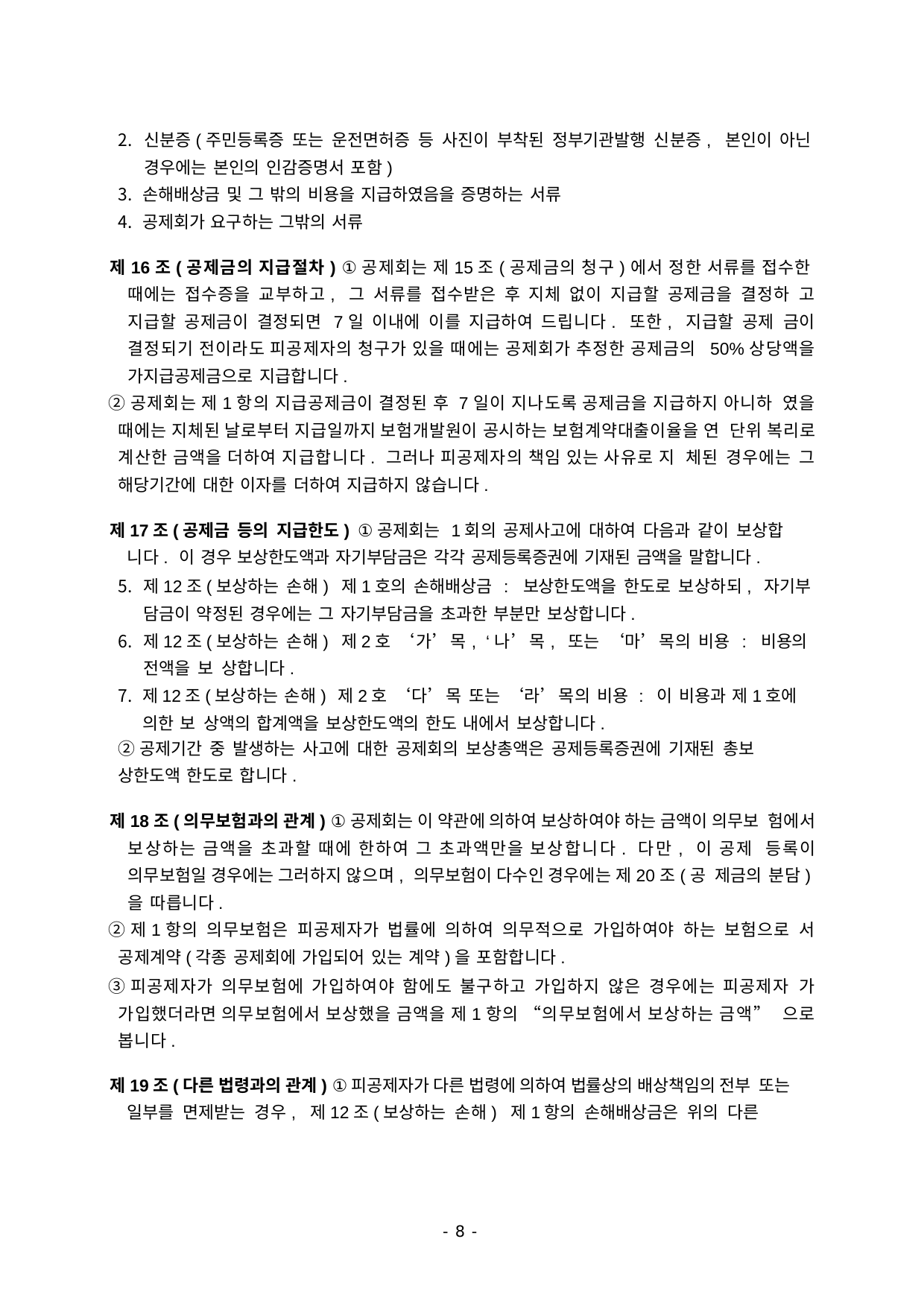

신분증(주민등록증 또는 운전면허증 등 사진이 부착된 정부기관발행 신분증, 본인이  아닌 경우에는 본인의 인감증명서 포함)
손해배상금 및 그 밖의 비용을 지급하였음을 증명하는 서류
공제회가 요구하는 그밖의 서류

제16조(공제금의 지급절차) ①공제회는 제15조(공제금의 청구)에서 정한 서류를 접수한  때에는 접수증을 교부하고, 그 서류를 접수받은 후 지체 없이 지급할 공제금을 결정하  고 지급할 공제금이 결정되면 7일 이내에 이를 지급하여 드립니다. 또한, 지급할 공제  금이 결정되기 전이라도 피공제자의 청구가 있을 때에는 공제회가 추정한 공제금의  50%상당액을 가지급공제금으로 지급합니다.
②공제회는 제1항의 지급공제금이 결정된 후 7일이 지나도록 공제금을 지급하지 아니하  였을 때에는 지체된 날로부터 지급일까지 보험개발원이 공시하는 보험계약대출이율을 연  단위 복리로 계산한 금액을 더하여 지급합니다. 그러나 피공제자의 책임 있는 사유로 지  체된 경우에는 그 해당기간에 대한 이자를 더하여 지급하지 않습니다.

제17조(공제금 등의 지급한도) ①공제회는 1회의 공제사고에 대하여 다음과 같이 보상합  니다. 이 경우 보상한도액과 자기부담금은 각각 공제등록증권에 기재된 금액을 말합니다.
제12조(보상하는 손해) 제1호의 손해배상금 : 보상한도액을 한도로 보상하되, 자기부  담금이 약정된 경우에는 그 자기부담금을 초과한 부분만 보상합니다.
제12조(보상하는 손해) 제2호 ‘가’목, ‘나’목, 또는 ‘마’목의 비용 : 비용의 전액을 보  상합니다.
제12조(보상하는 손해) 제2호 ‘다’목 또는 ‘라’목의 비용 : 이 비용과 제1호에 의한 보  상액의 합계액을 보상한도액의 한도 내에서 보상합니다.
②공제기간 중 발생하는 사고에 대한 공제회의 보상총액은 공제등록증권에 기재된 총보
상한도액 한도로 합니다.

제18조(의무보험과의 관계) ①공제회는 이 약관에 의하여 보상하여야 하는 금액이 의무보  험에서 보상하는 금액을 초과할 때에 한하여 그 초과액만을 보상합니다. 다만, 이 공제  등록이 의무보험일 경우에는 그러하지 않으며, 의무보험이 다수인 경우에는 제20조(공  제금의 분담)을 따릅니다.
②제1항의 의무보험은 피공제자가 법률에 의하여 의무적으로 가입하여야 하는 보험으로  서 공제계약(각종 공제회에 가입되어 있는 계약)을 포함합니다.
③피공제자가 의무보험에 가입하여야 함에도 불구하고 가입하지 않은 경우에는 피공제자  가 가입했더라면 의무보험에서 보상했을 금액을 제1항의 “의무보험에서 보상하는 금액”  으로 봅니다.

제19조(다른 법령과의 관계) ①피공제자가 다른 법령에 의하여 법률상의 배상책임의 전부  또는 일부를 면제받는 경우, 제12조(보상하는 손해) 제1항의 손해배상금은 위의 다른
- 8 -